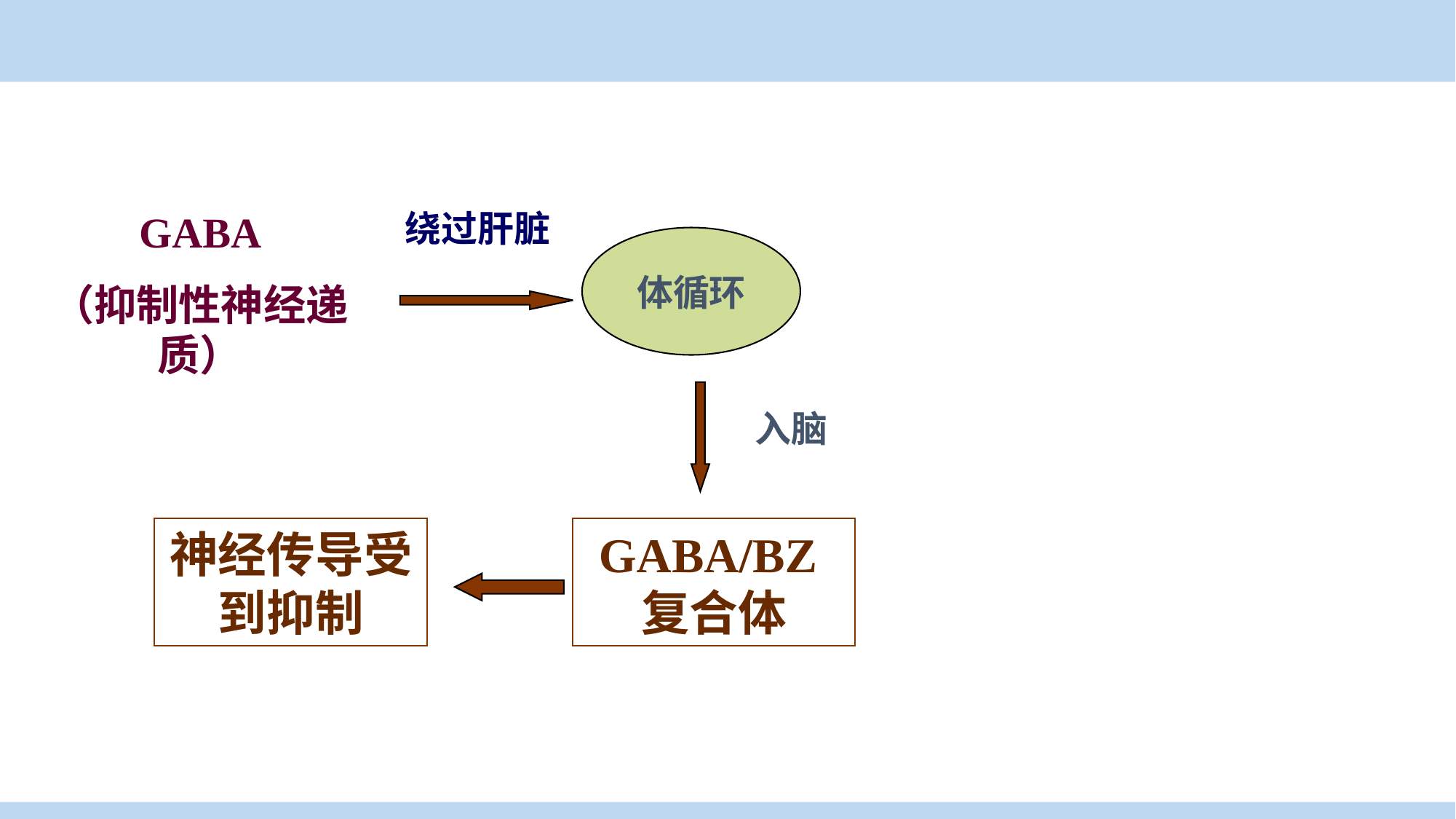

GABA
（抑制性神经递质）
绕过肝脏
体循环

入脑
神经传导受到抑制
GABA/BZ复合体